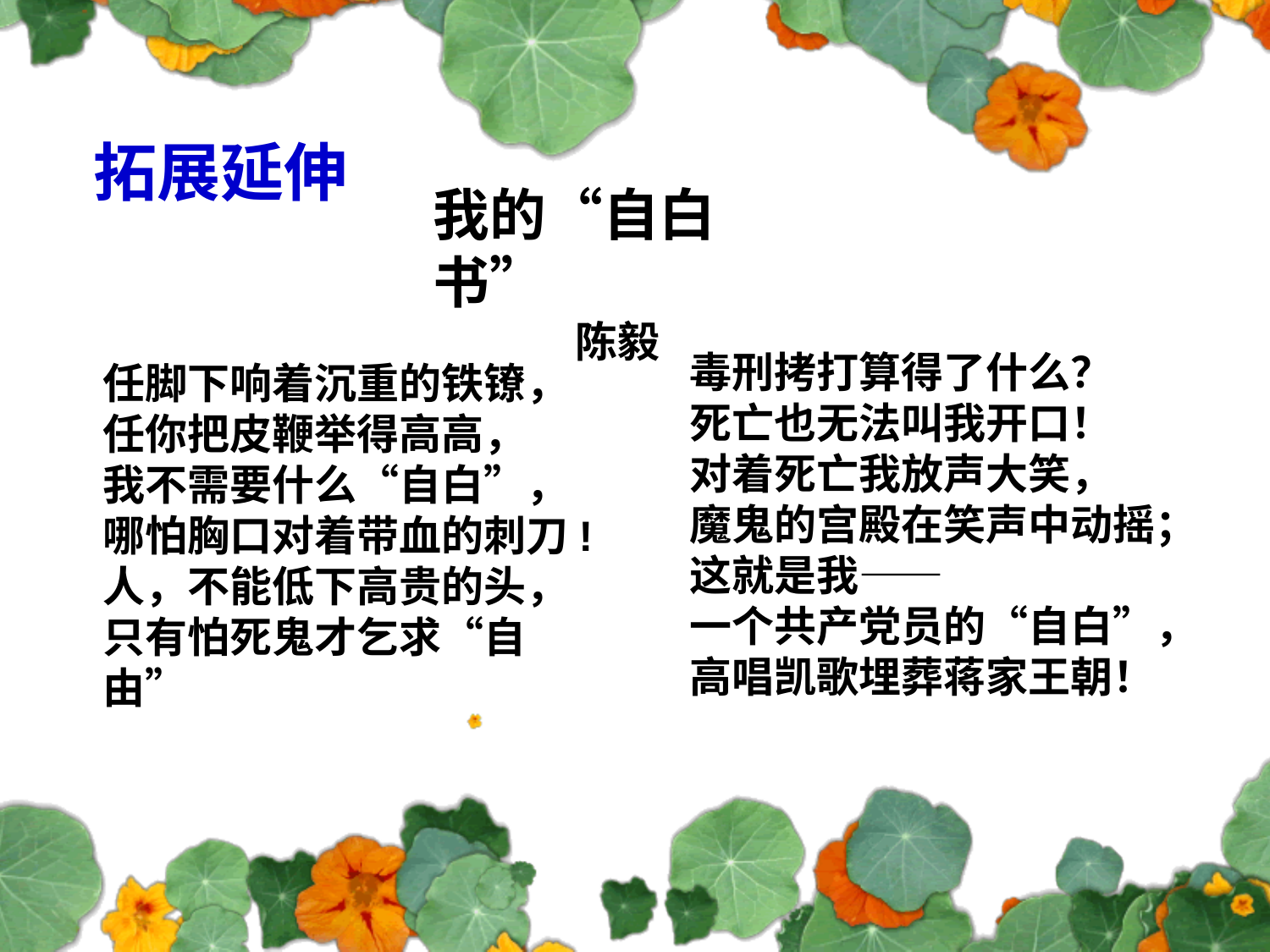

拓展延伸
我的“自白书”
陈毅
毒刑拷打算得了什么？
死亡也无法叫我开口！
对着死亡我放声大笑，
魔鬼的宫殿在笑声中动摇；
这就是我——
一个共产党员的“自白”，
高唱凯歌埋葬蒋家王朝！

任脚下响着沉重的铁镣，
任你把皮鞭举得高高，
我不需要什么“自白”，
哪怕胸口对着带血的刺刀!
人，不能低下高贵的头，
只有怕死鬼才乞求“自由”